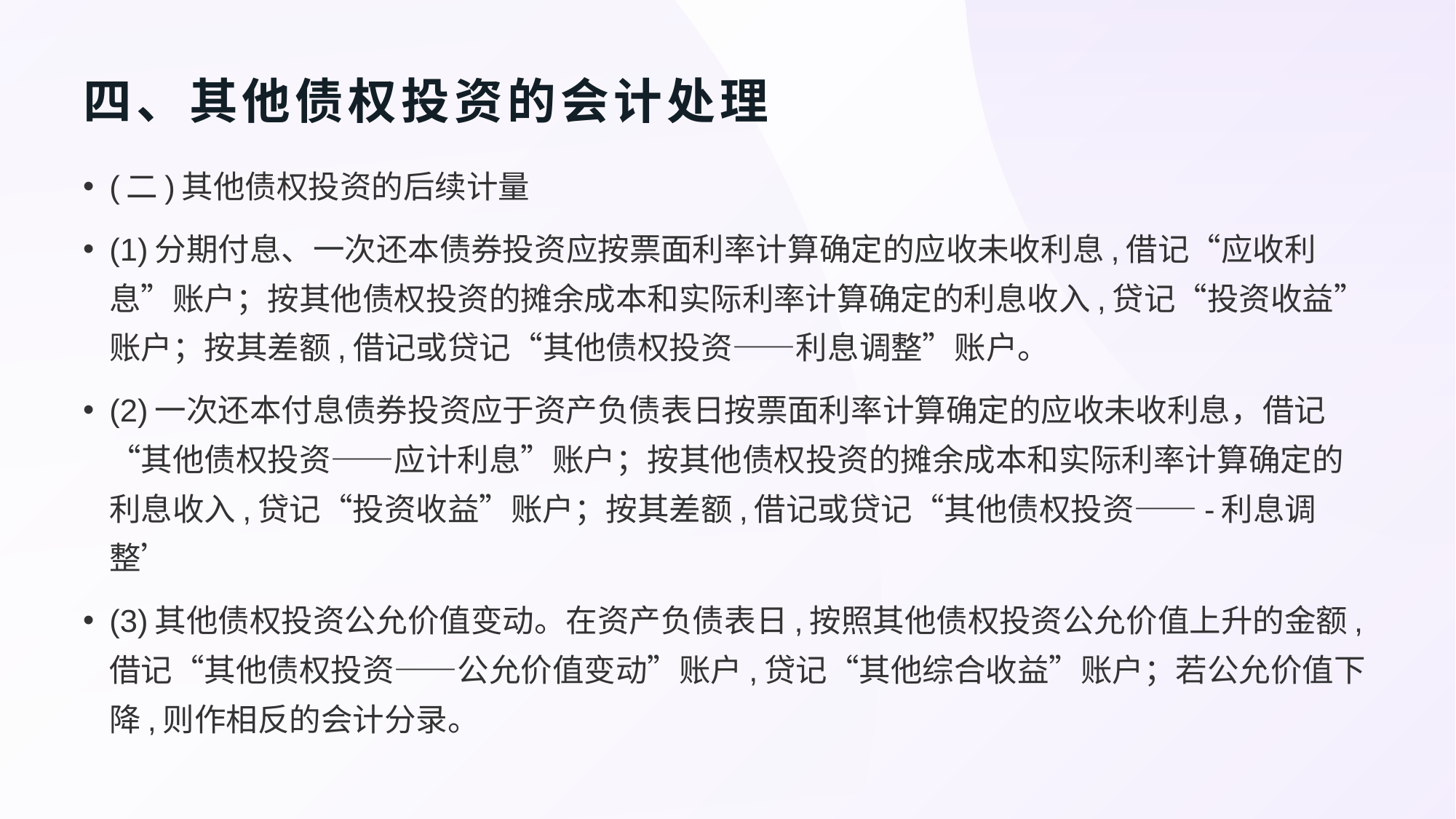

# 四、其他债权投资的会计处理
(二)其他债权投资的后续计量
(1)分期付息、一次还本债券投资应按票面利率计算确定的应收未收利息,借记“应收利息”账户；按其他债权投资的摊余成本和实际利率计算确定的利息收入,贷记“投资收益”账户；按其差额,借记或贷记“其他债权投资——利息调整”账户。
(2)一次还本付息债券投资应于资产负债表日按票面利率计算确定的应收未收利息，借记“其他债权投资——应计利息”账户；按其他债权投资的摊余成本和实际利率计算确定的利息收入,贷记“投资收益”账户；按其差额,借记或贷记“其他债权投资——-利息调整’
(3)其他债权投资公允价值变动。在资产负债表日,按照其他债权投资公允价值上升的金额,借记“其他债权投资——公允价值变动”账户,贷记“其他综合收益”账户；若公允价值下降,则作相反的会计分录。